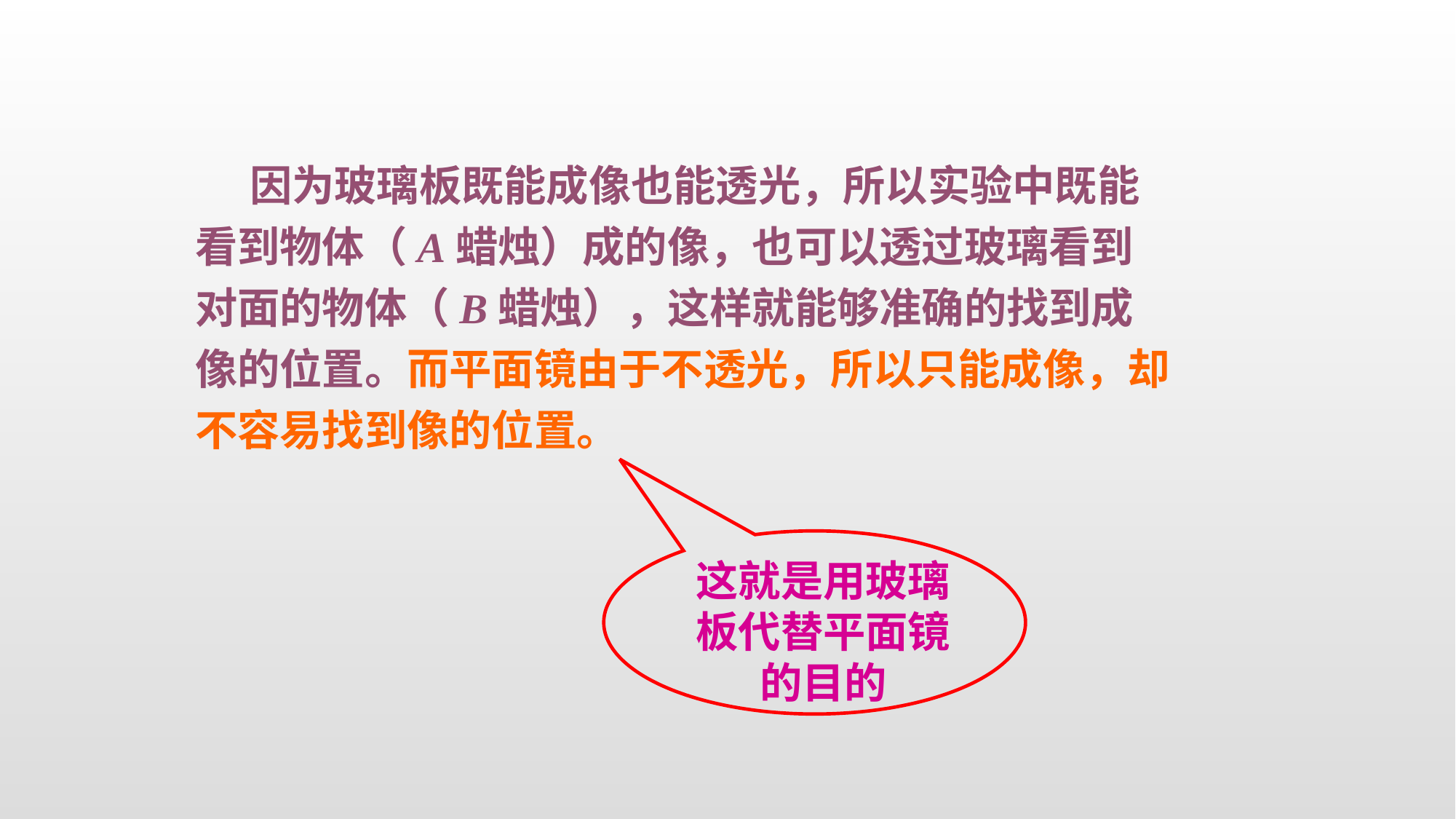

因为玻璃板既能成像也能透光，所以实验中既能看到物体（A蜡烛）成的像，也可以透过玻璃看到对面的物体（B蜡烛），这样就能够准确的找到成像的位置。而平面镜由于不透光，所以只能成像，却不容易找到像的位置。

这就是用玻璃板代替平面镜的目的